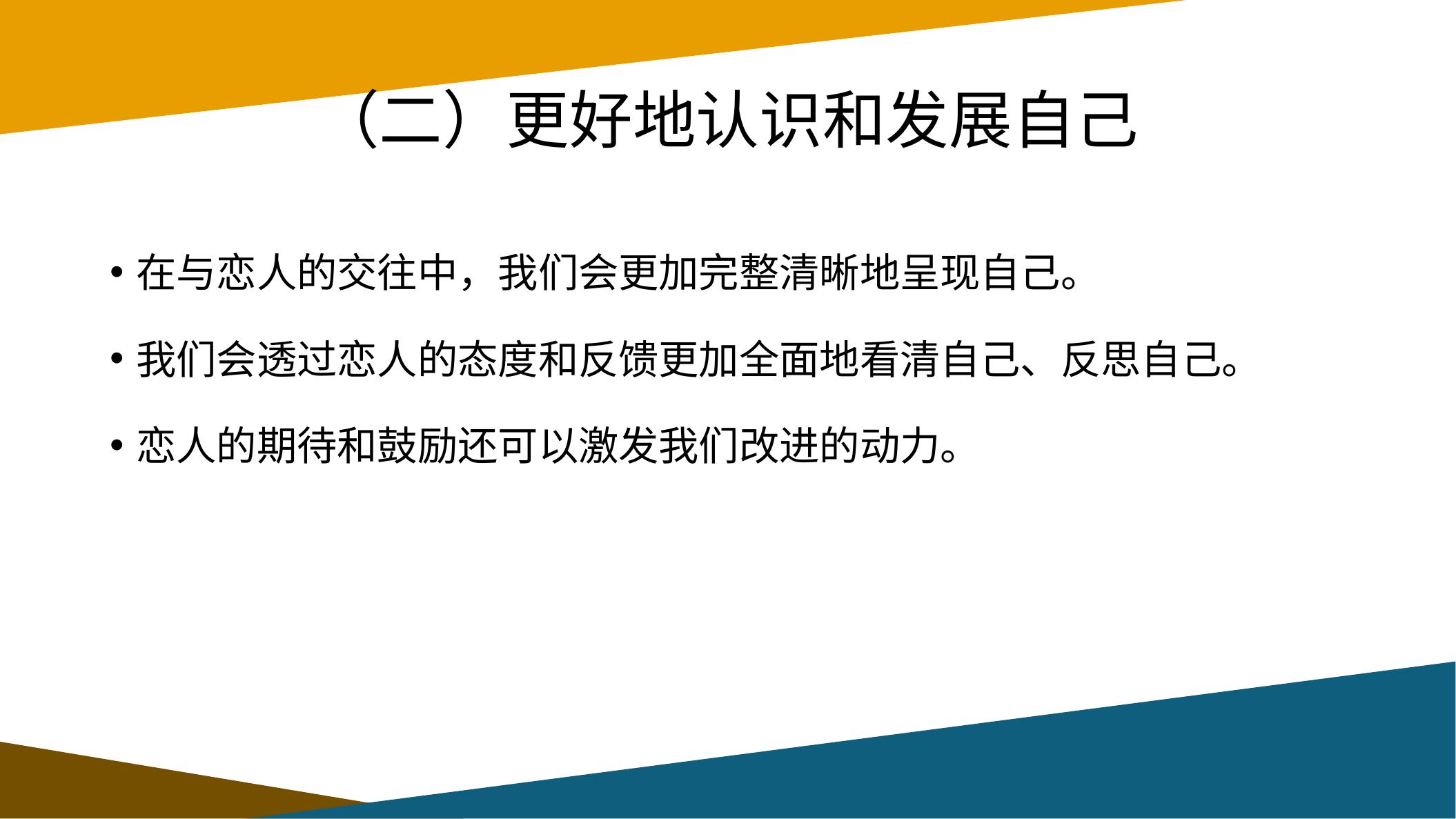

# （二）更好地认识和发展自己
在与恋人的交往中，我们会更加完整清晰地呈现自己。
我们会透过恋人的态度和反馈更加全面地看清自己、反思自己。
恋人的期待和鼓励还可以激发我们改进的动力。